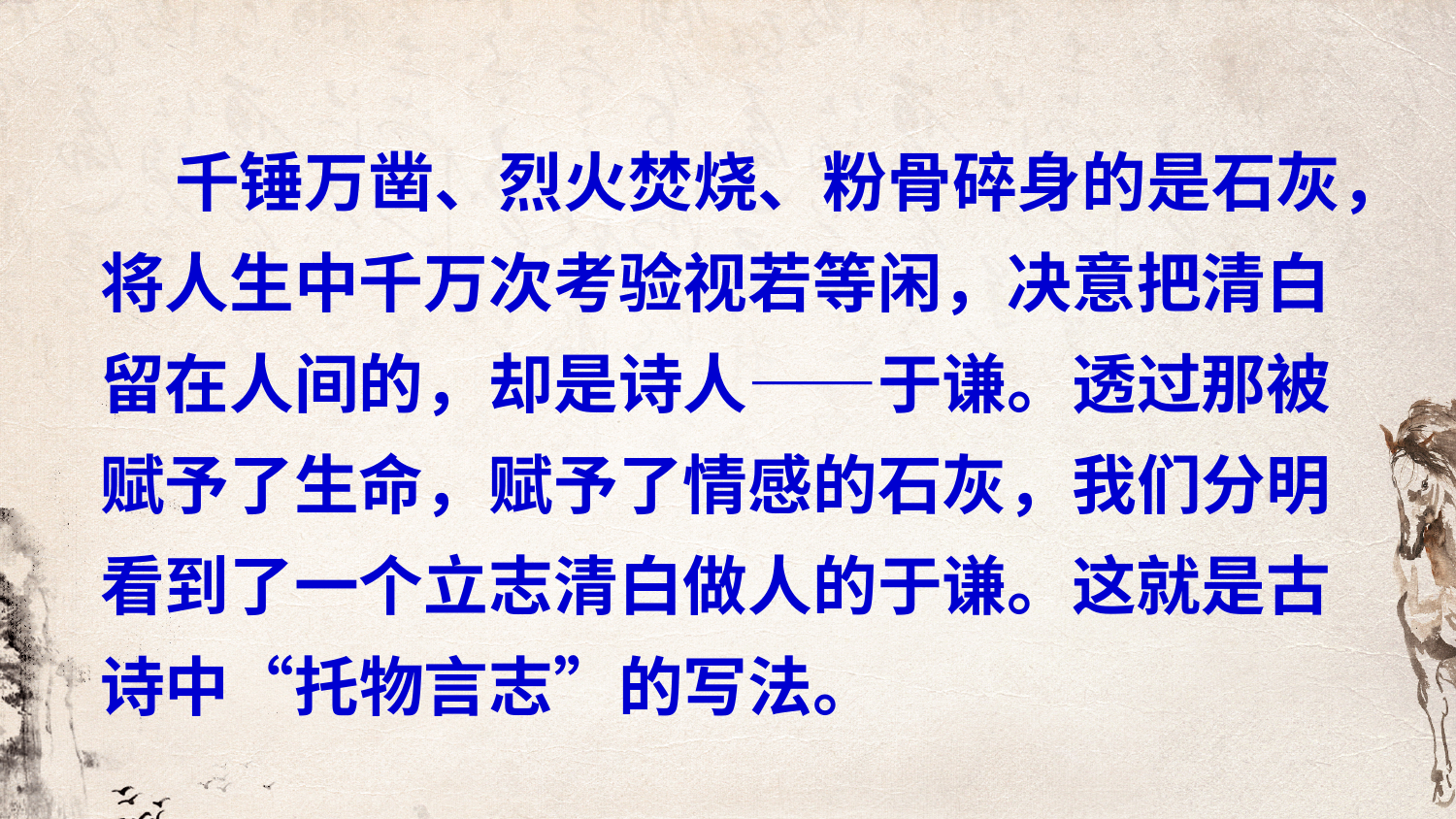

千锤万凿、烈火焚烧、粉骨碎身的是石灰，将人生中千万次考验视若等闲，决意把清白留在人间的，却是诗人——于谦。透过那被赋予了生命，赋予了情感的石灰，我们分明看到了一个立志清白做人的于谦。这就是古诗中“托物言志”的写法。